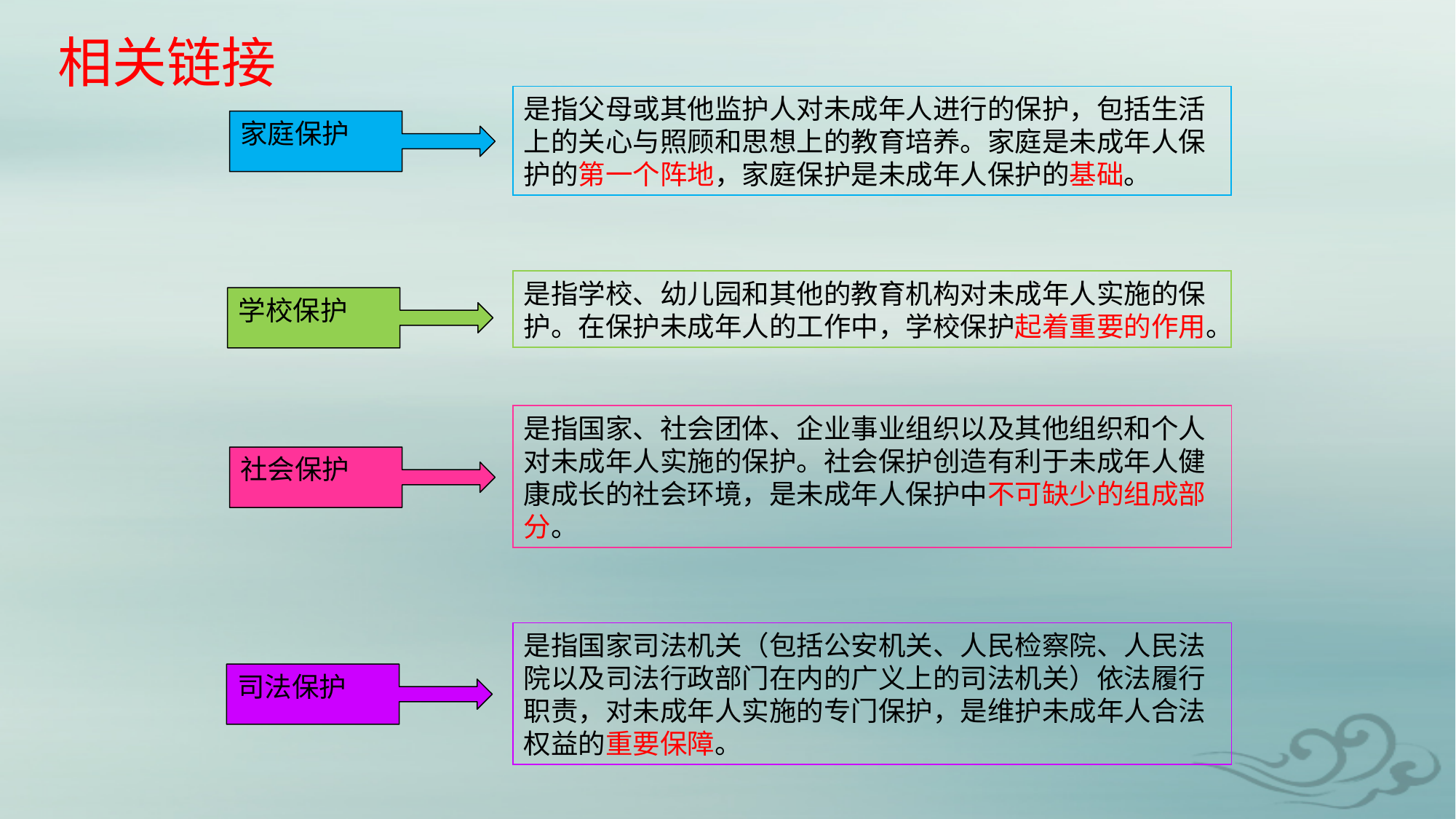

相关链接
是指父母或其他监护人对未成年人进行的保护，包括生活上的关心与照顾和思想上的教育培养。家庭是未成年人保护的第一个阵地，家庭保护是未成年人保护的基础。
家庭保护
是指学校、幼儿园和其他的教育机构对未成年人实施的保护。在保护未成年人的工作中，学校保护起着重要的作用。
学校保护
是指国家、社会团体、企业事业组织以及其他组织和个人对未成年人实施的保护。社会保护创造有利于未成年人健康成长的社会环境，是未成年人保护中不可缺少的组成部分。
社会保护
是指国家司法机关（包括公安机关、人民检察院、人民法院以及司法行政部门在内的广义上的司法机关）依法履行职责，对未成年人实施的专门保护，是维护未成年人合法权益的重要保障。
司法保护